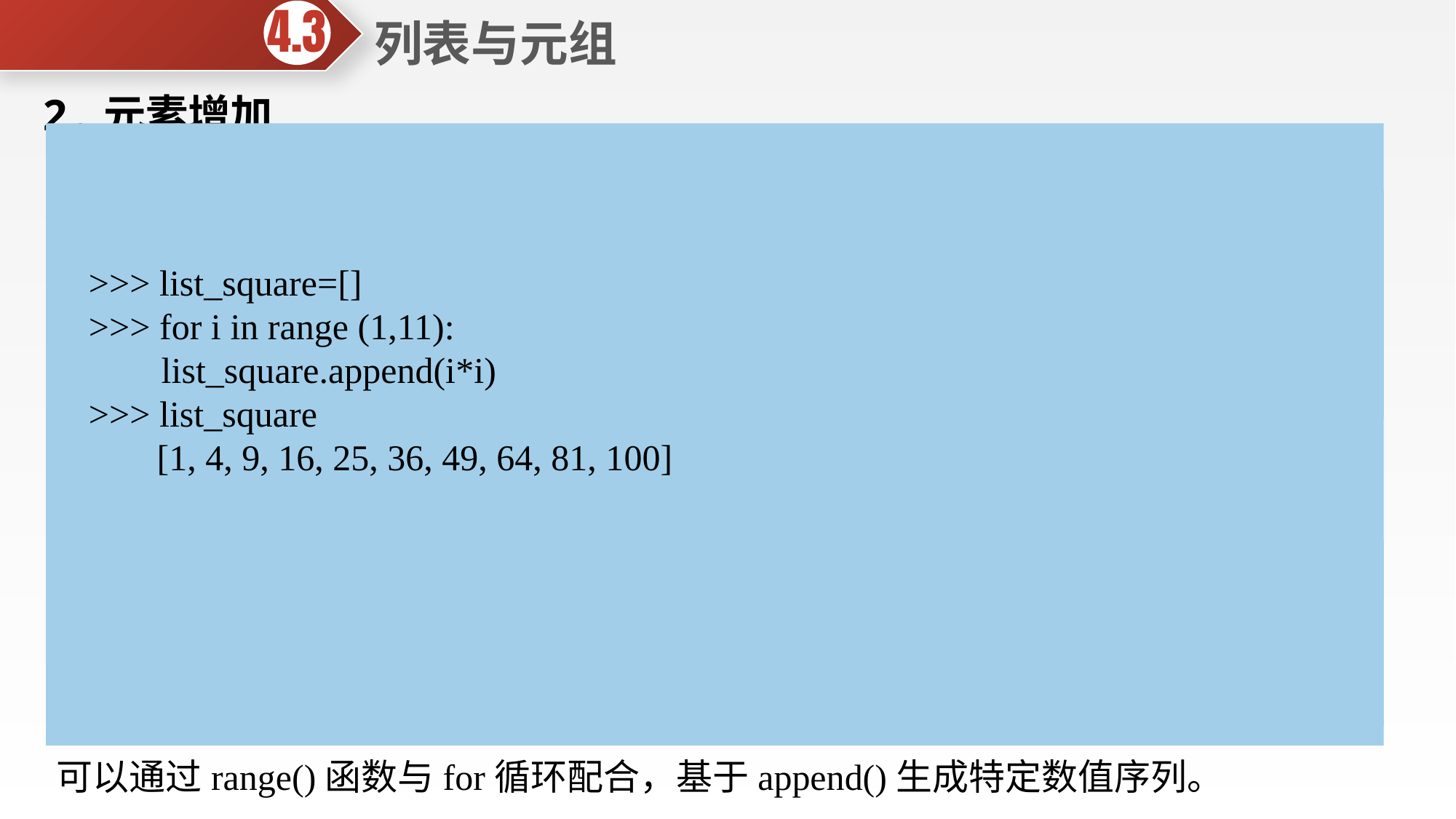

列表与元组

4.3
2.元素增加
⑴使用4.12节提到的加法与乘法。例如：

>>> list_square=[]
>>> for i in range (1,11):
        list_square.append(i*i)
>>> list_square
    [1, 4, 9, 16, 25, 36, 49, 64, 81, 100]

>>> list_2=['a','b','c']
>>> list_2+list_2
    ['a', 'b', 'c', 'a', 'b', 'c']
>>> list_2*2
    ['a', 'b', 'c', 'a', 'b', 'c']
⑵使用append()方法，在列表的尾部添加元素。参数为需要添加的元素（element），其将作为一个整体添加见列表。
>>> list_2=['a','b','c']
>>> list_2.append([1,2,3])
>>> list_2
     ['a', 'b', 'c', [1, 2, 3]]
可以通过range()函数与for循环配合，基于append()生成特定数值序列。